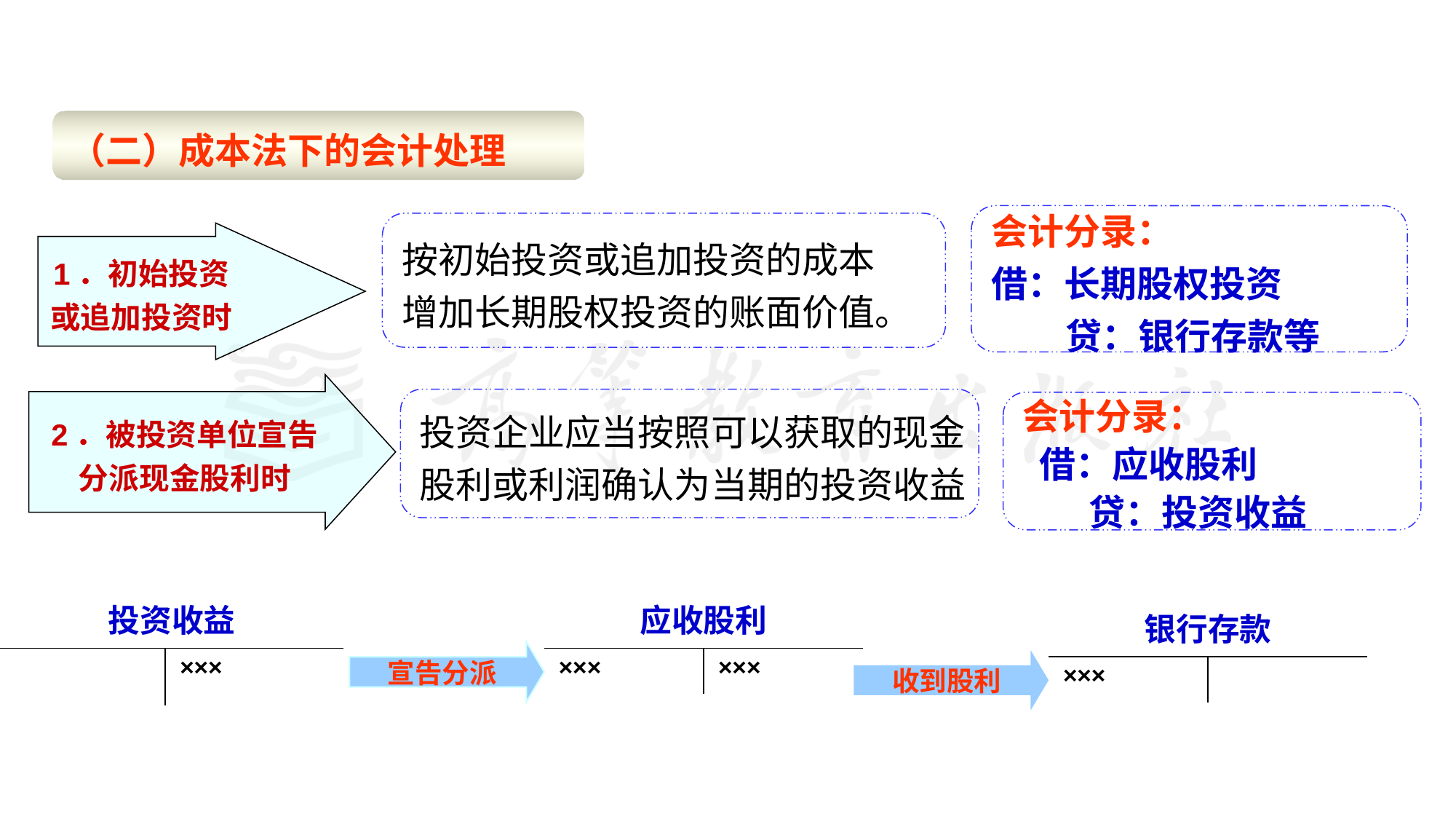

（二）成本法下的会计处理
会计分录：
借：长期股权投资
        贷：银行存款等
按初始投资或追加投资的成本
增加长期股权投资的账面价值。
1．初始投资
或追加投资时
2．被投资单位宣告
分派现金股利时
投资企业应当按照可以获取的现金
股利或利润确认为当期的投资收益
会计分录：
 借：应收股利
       贷：投资收益
| 应收股利 |  |
| --- | --- |
| ××× | ××× |
| 投资收益 |  |
| --- | --- |
|  | ××× |
| 银行存款 |  |
| --- | --- |
| ××× |  |
宣告分派
收到股利